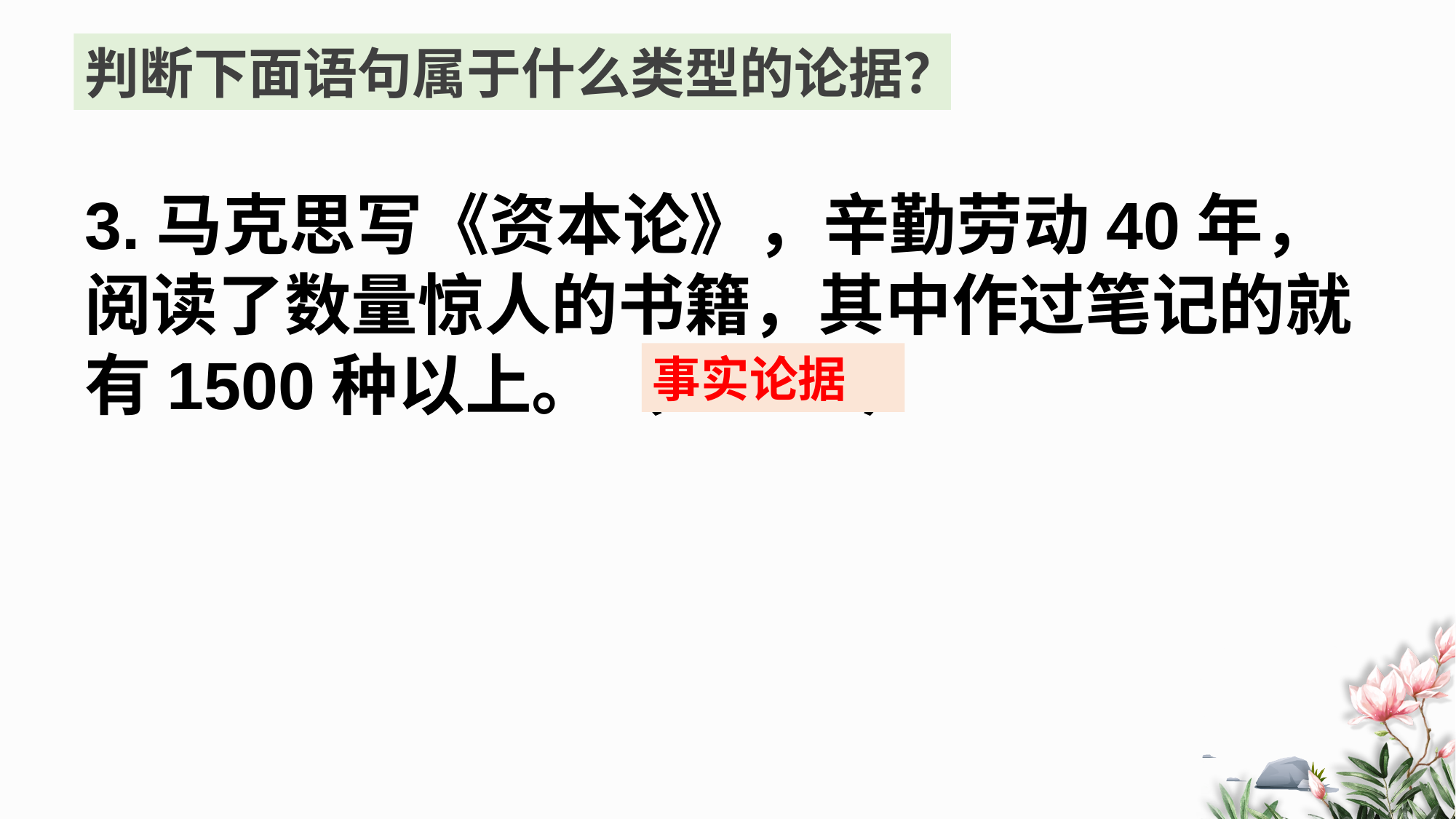

判断下面语句属于什么类型的论据？
3.马克思写《资本论》，辛勤劳动40年，阅读了数量惊人的书籍，其中作过笔记的就有1500种以上。（             ）
事实论据